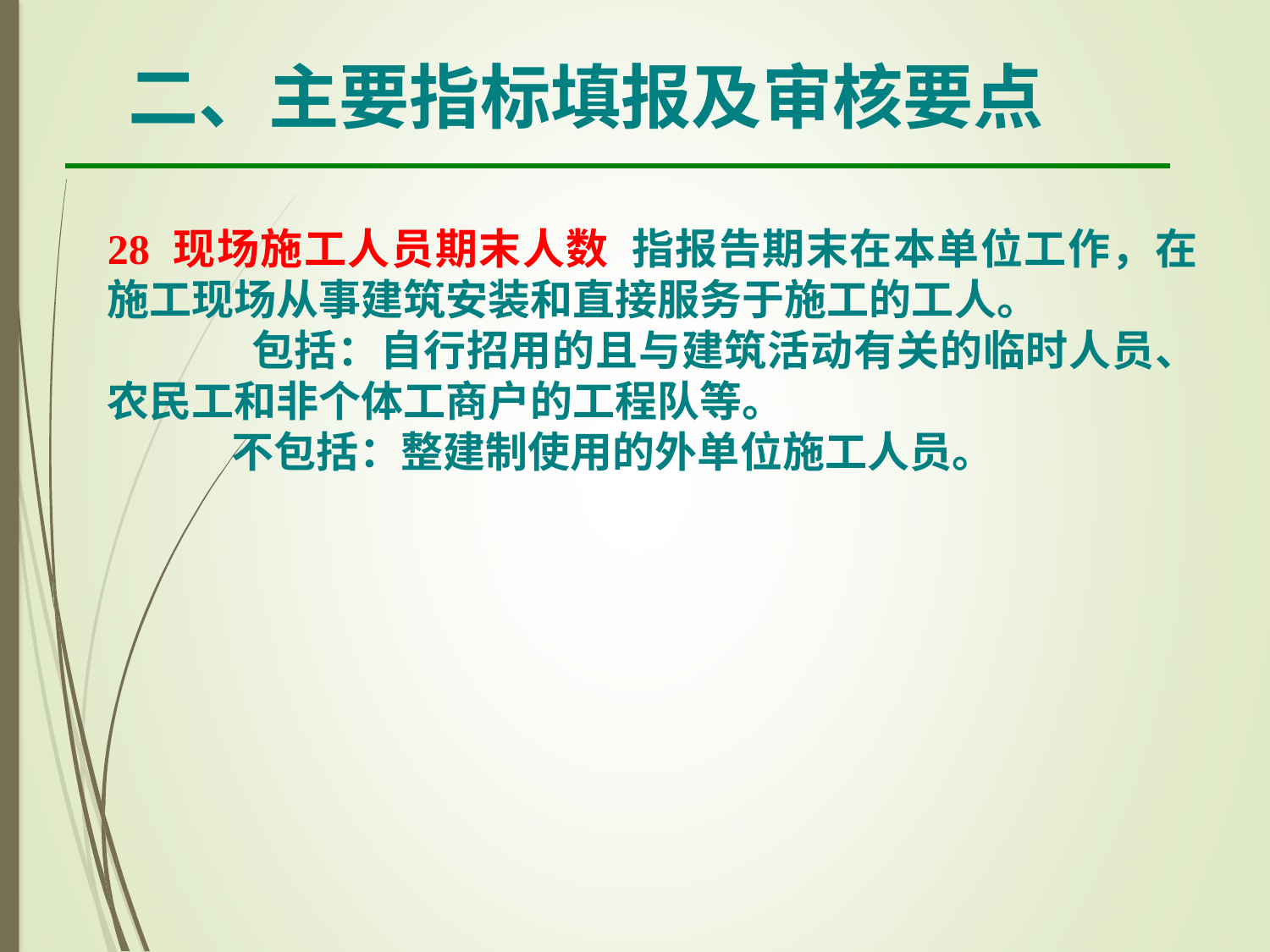

二、主要指标填报及审核要点
28 现场施工人员期末人数  指报告期末在本单位工作，在施工现场从事建筑安装和直接服务于施工的工人。
             包括：自行招用的且与建筑活动有关的临时人员、农民工和非个体工商户的工程队等。
            不包括：整建制使用的外单位施工人员。